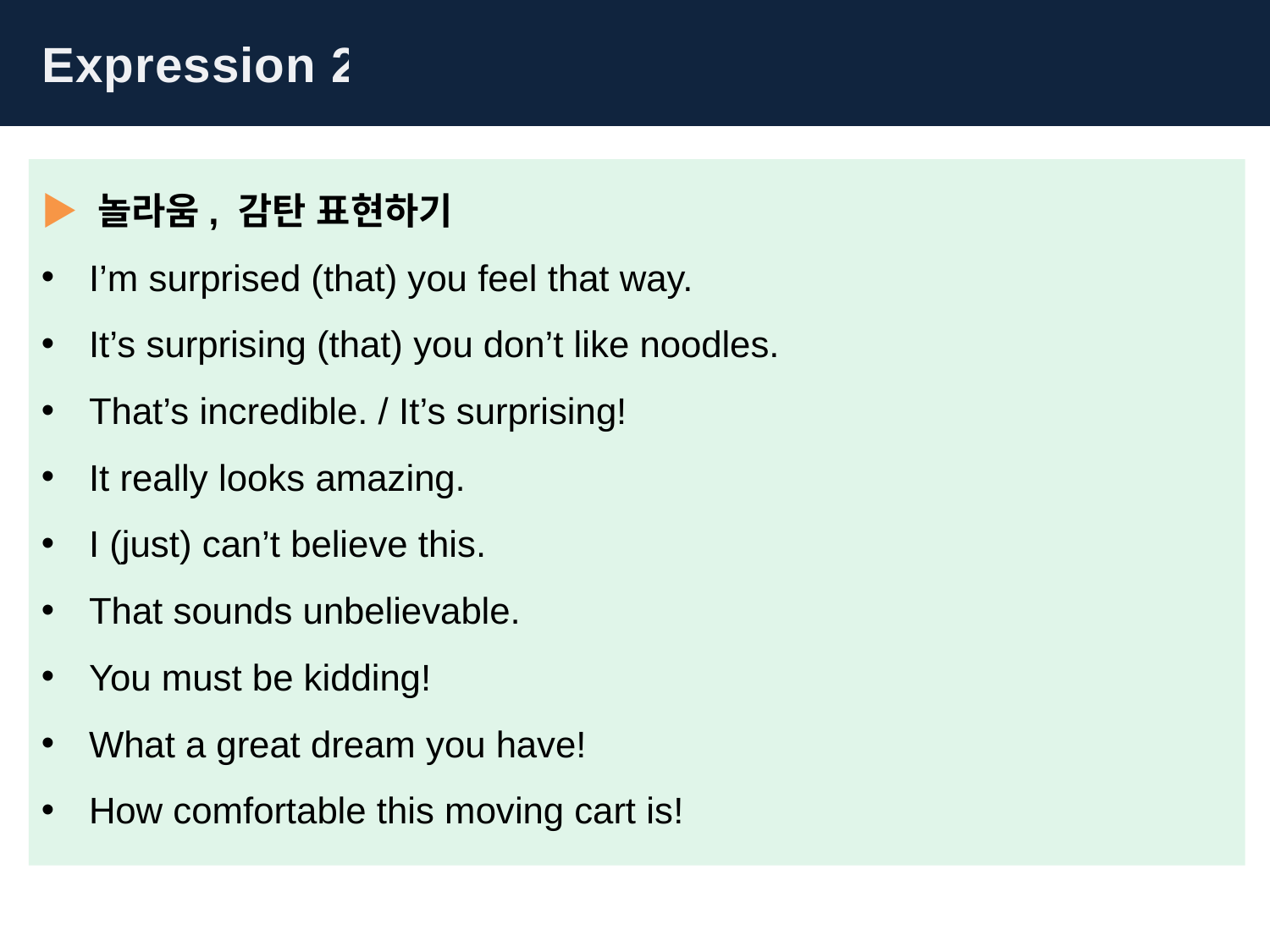

Expression 2
▶ 놀라움, 감탄 표현하기
I’m surprised (that) you feel that way.
It’s surprising (that) you don’t like noodles.
That’s incredible. / It’s surprising!
It really looks amazing.
I (just) can’t believe this.
That sounds unbelievable.
You must be kidding!
What a great dream you have!
How comfortable this moving cart is!